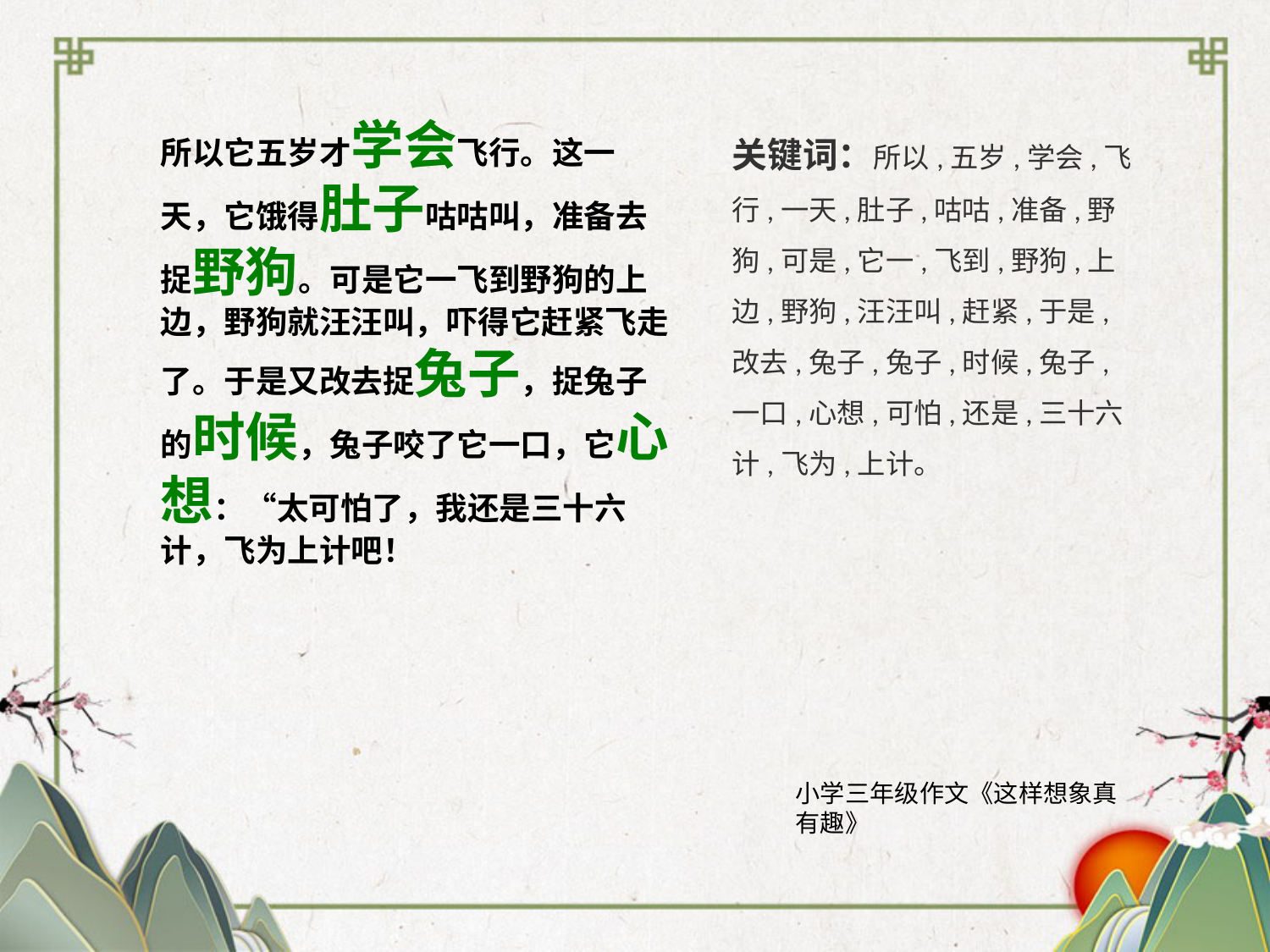

所以它五岁才学会飞行。这一天，它饿得肚子咕咕叫，准备去捉野狗。可是它一飞到野狗的上边，野狗就汪汪叫，吓得它赶紧飞走了。于是又改去捉兔子，捉兔子的时候，兔子咬了它一口，它心想：“太可怕了，我还是三十六计，飞为上计吧！
关键词：所以,五岁,学会,飞行,一天,肚子,咕咕,准备,野狗,可是,它一,飞到,野狗,上边,野狗,汪汪叫,赶紧,于是,改去,兔子,兔子,时候,兔子,一口,心想,可怕,还是,三十六计,飞为,上计。
小学三年级作文《这样想象真有趣》